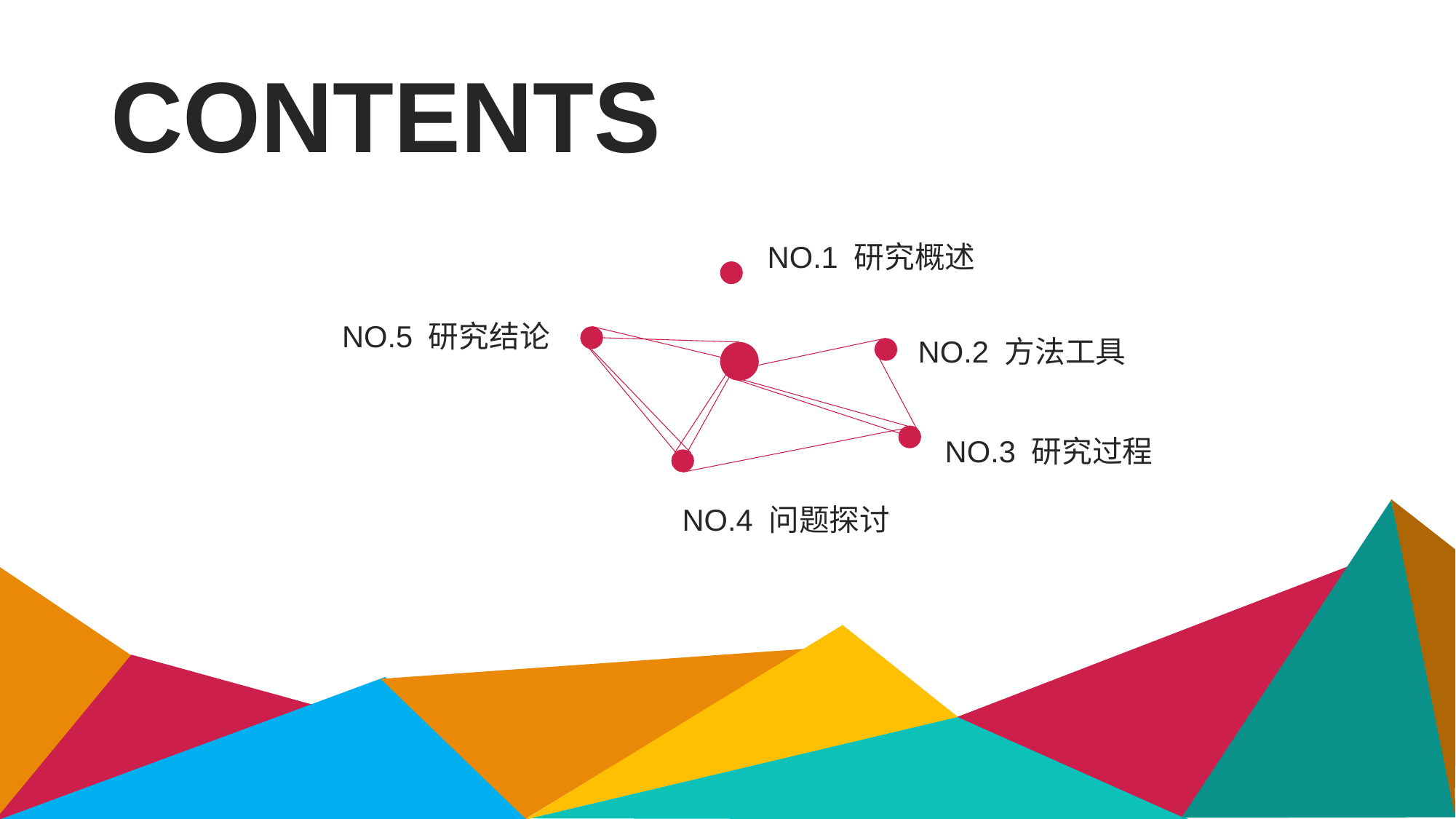

CONTENTS
NO.1 研究概述
NO.5 研究结论
NO.2 方法工具
NO.3 研究过程
NO.4 问题探讨